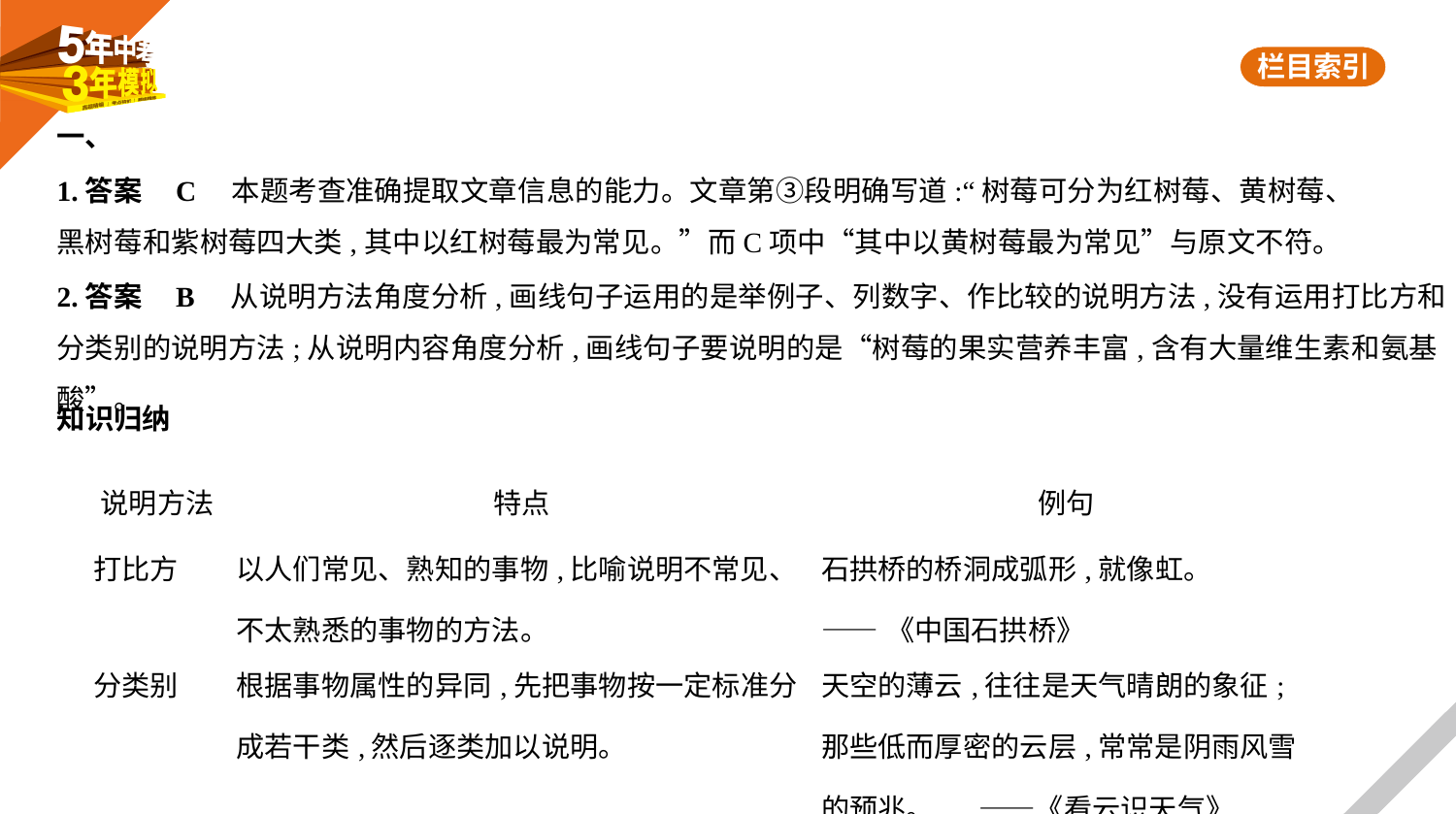

一、
1.答案    C　本题考查准确提取文章信息的能力。文章第③段明确写道:“树莓可分为红树莓、黄树莓、
黑树莓和紫树莓四大类,其中以红树莓最为常见。”而C项中“其中以黄树莓最为常见”与原文不符。
2.答案    B    从说明方法角度分析,画线句子运用的是举例子、列数字、作比较的说明方法,没有运用打比方和分类别的说明方法;从说明内容角度分析,画线句子要说明的是“树莓的果实营养丰富,含有大量维生素和氨基酸”。
知识归纳
| 说明方法 | 特点 | 例句 |
| --- | --- | --- |
| 打比方 | 以人们常见、熟知的事物,比喻说明不常见、不太熟悉的事物的方法。 | 石拱桥的桥洞成弧形,就像虹。 ——《中国石拱桥》 |
| 分类别 | 根据事物属性的异同,先把事物按一定标准分成若干类,然后逐类加以说明。 | 天空的薄云,往往是天气晴朗的象征;那些低而厚密的云层,常常是阴雨风雪的预兆。 ——《看云识天气》 |